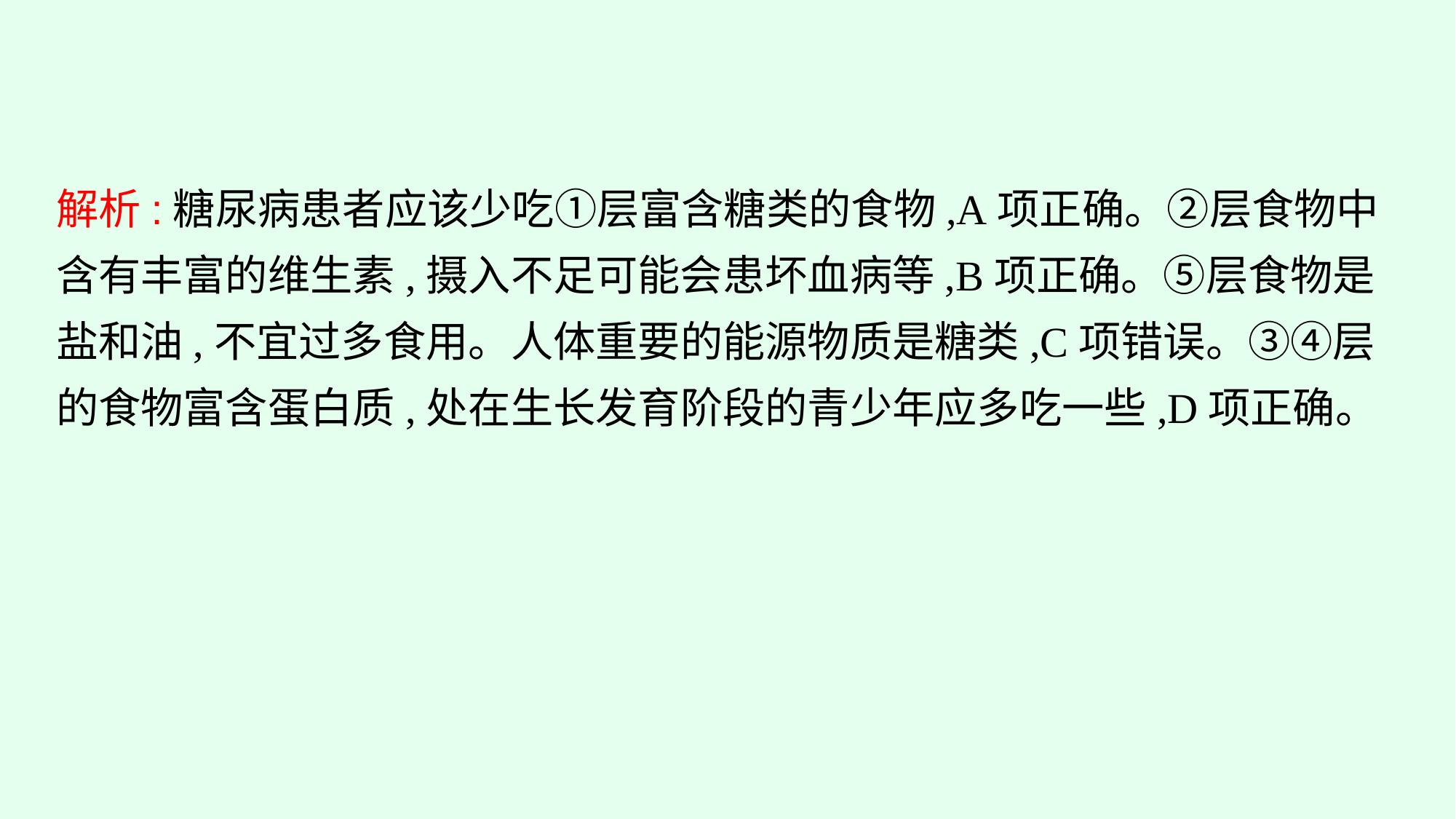

解析:糖尿病患者应该少吃①层富含糖类的食物,A项正确。②层食物中含有丰富的维生素,摄入不足可能会患坏血病等,B项正确。⑤层食物是盐和油,不宜过多食用。人体重要的能源物质是糖类,C项错误。③④层的食物富含蛋白质,处在生长发育阶段的青少年应多吃一些,D项正确。